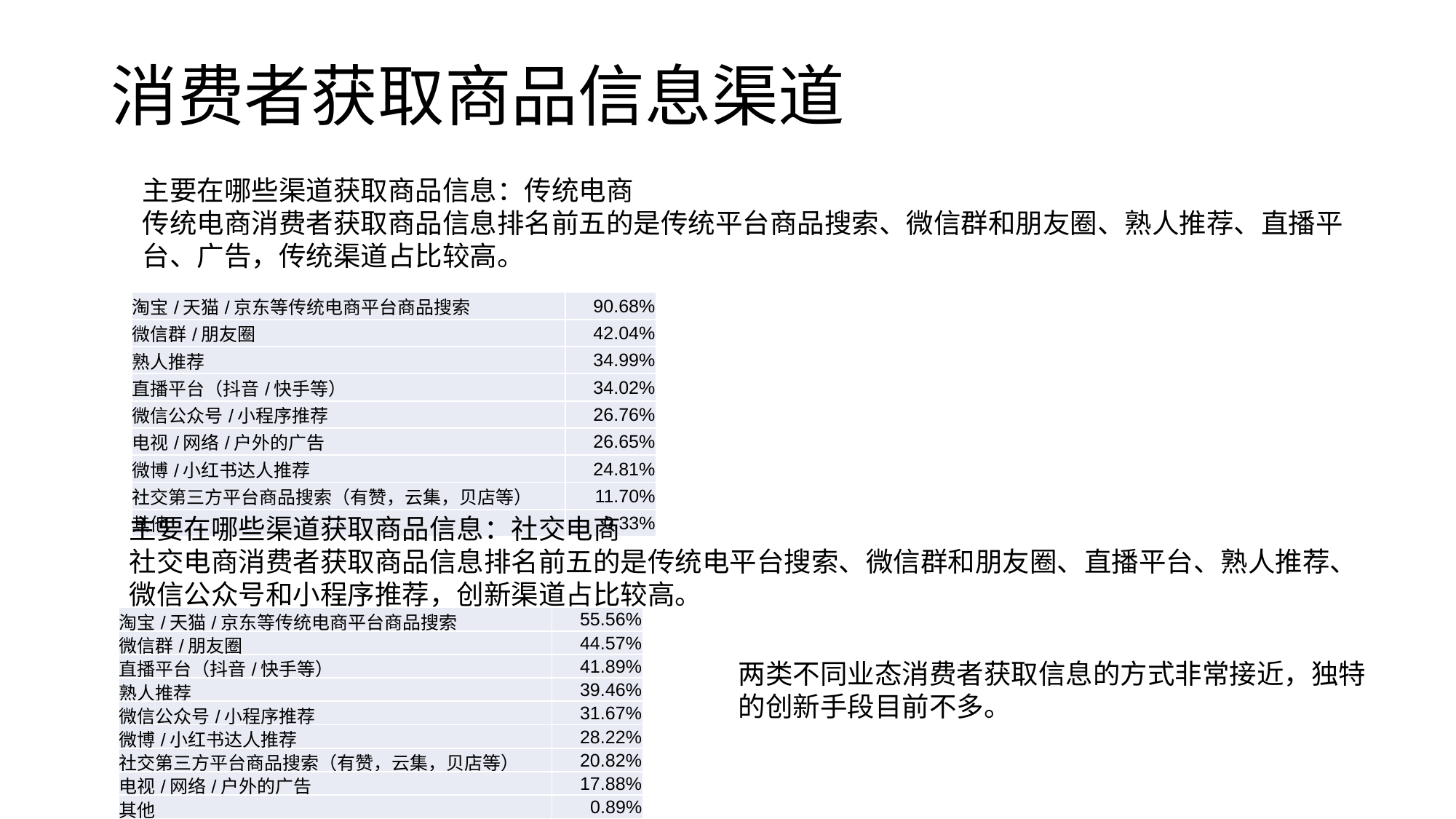

# 消费者获取商品信息渠道
主要在哪些渠道获取商品信息：传统电商
传统电商消费者获取商品信息排名前五的是传统平台商品搜索、微信群和朋友圈、熟人推荐、直播平台、广告，传统渠道占比较高。
| 淘宝/天猫/京东等传统电商平台商品搜索 | 90.68% |
| --- | --- |
| 微信群/朋友圈 | 42.04% |
| 熟人推荐 | 34.99% |
| 直播平台（抖音/快手等） | 34.02% |
| 微信公众号/小程序推荐 | 26.76% |
| 电视/网络/户外的广告 | 26.65% |
| 微博/小红书达人推荐 | 24.81% |
| 社交第三方平台商品搜索（有赞，云集，贝店等） | 11.70% |
| 其他 | 0.33% |
主要在哪些渠道获取商品信息：社交电商
社交电商消费者获取商品信息排名前五的是传统电平台搜索、微信群和朋友圈、直播平台、熟人推荐、微信公众号和小程序推荐，创新渠道占比较高。
| 淘宝/天猫/京东等传统电商平台商品搜索 | 55.56% |
| --- | --- |
| 微信群/朋友圈 | 44.57% |
| 直播平台（抖音/快手等） | 41.89% |
| 熟人推荐 | 39.46% |
| 微信公众号/小程序推荐 | 31.67% |
| 微博/小红书达人推荐 | 28.22% |
| 社交第三方平台商品搜索（有赞，云集，贝店等） | 20.82% |
| 电视/网络/户外的广告 | 17.88% |
| 其他 | 0.89% |
两类不同业态消费者获取信息的方式非常接近，独特的创新手段目前不多。